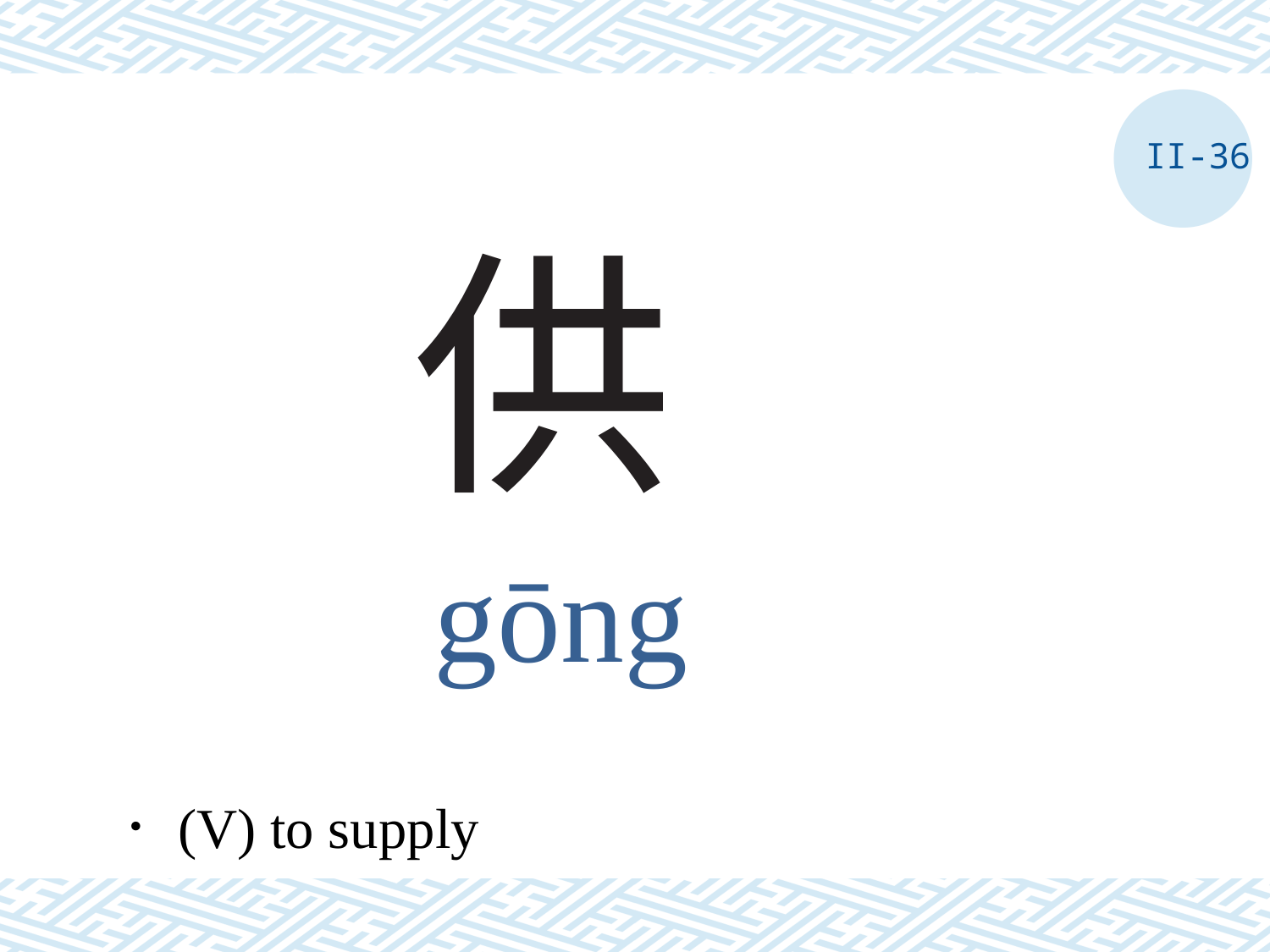

II-36
# 供
gōng
．(V) to supply